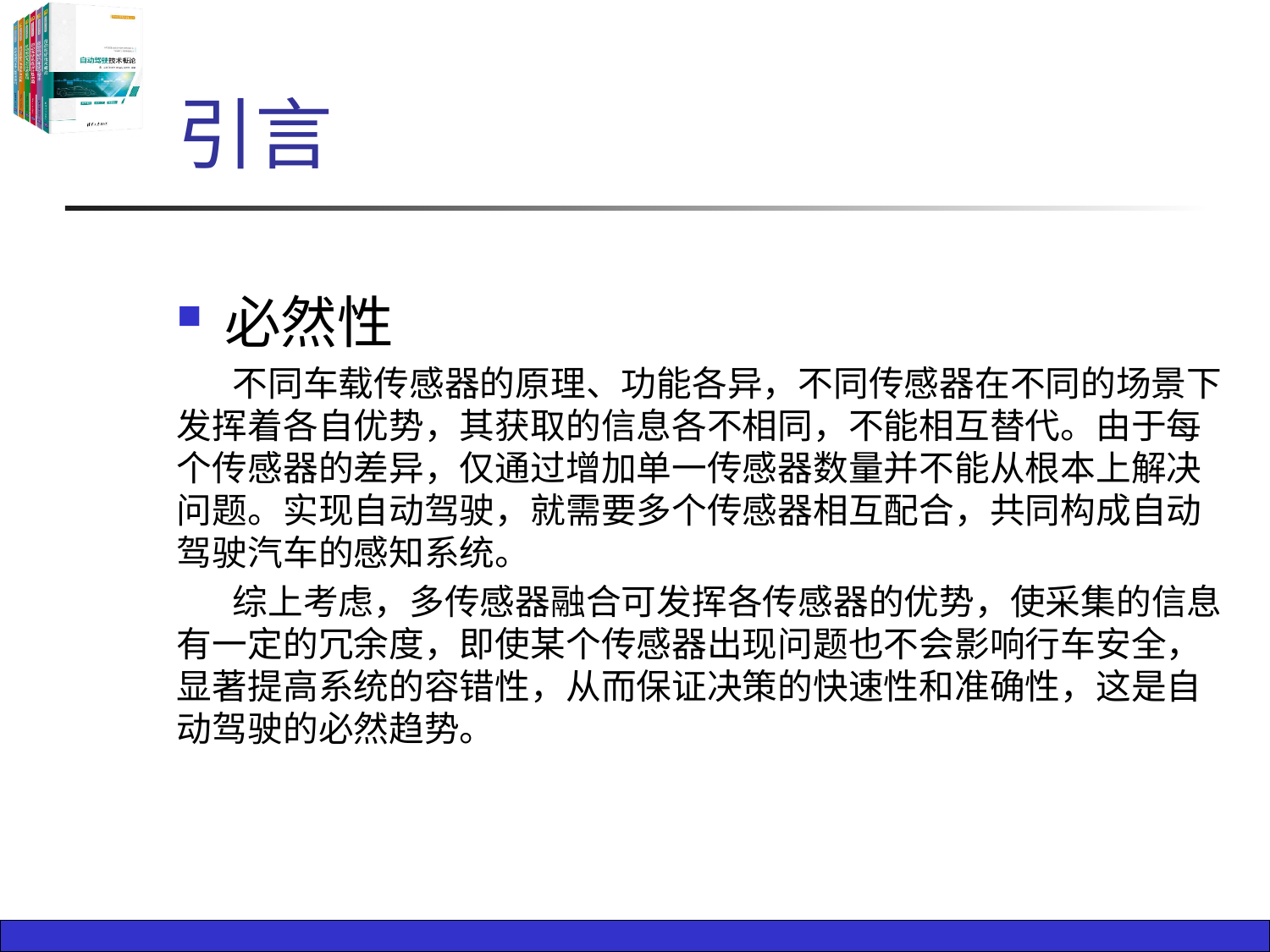

# 引言
必然性
      不同车载传感器的原理、功能各异，不同传感器在不同的场景下发挥着各自优势，其获取的信息各不相同，不能相互替代。由于每个传感器的差异，仅通过增加单一传感器数量并不能从根本上解决问题。实现自动驾驶，就需要多个传感器相互配合，共同构成自动驾驶汽车的感知系统。
      综上考虑，多传感器融合可发挥各传感器的优势，使采集的信息有一定的冗余度，即使某个传感器出现问题也不会影响行车安全，显著提高系统的容错性，从而保证决策的快速性和准确性，这是自动驾驶的必然趋势。